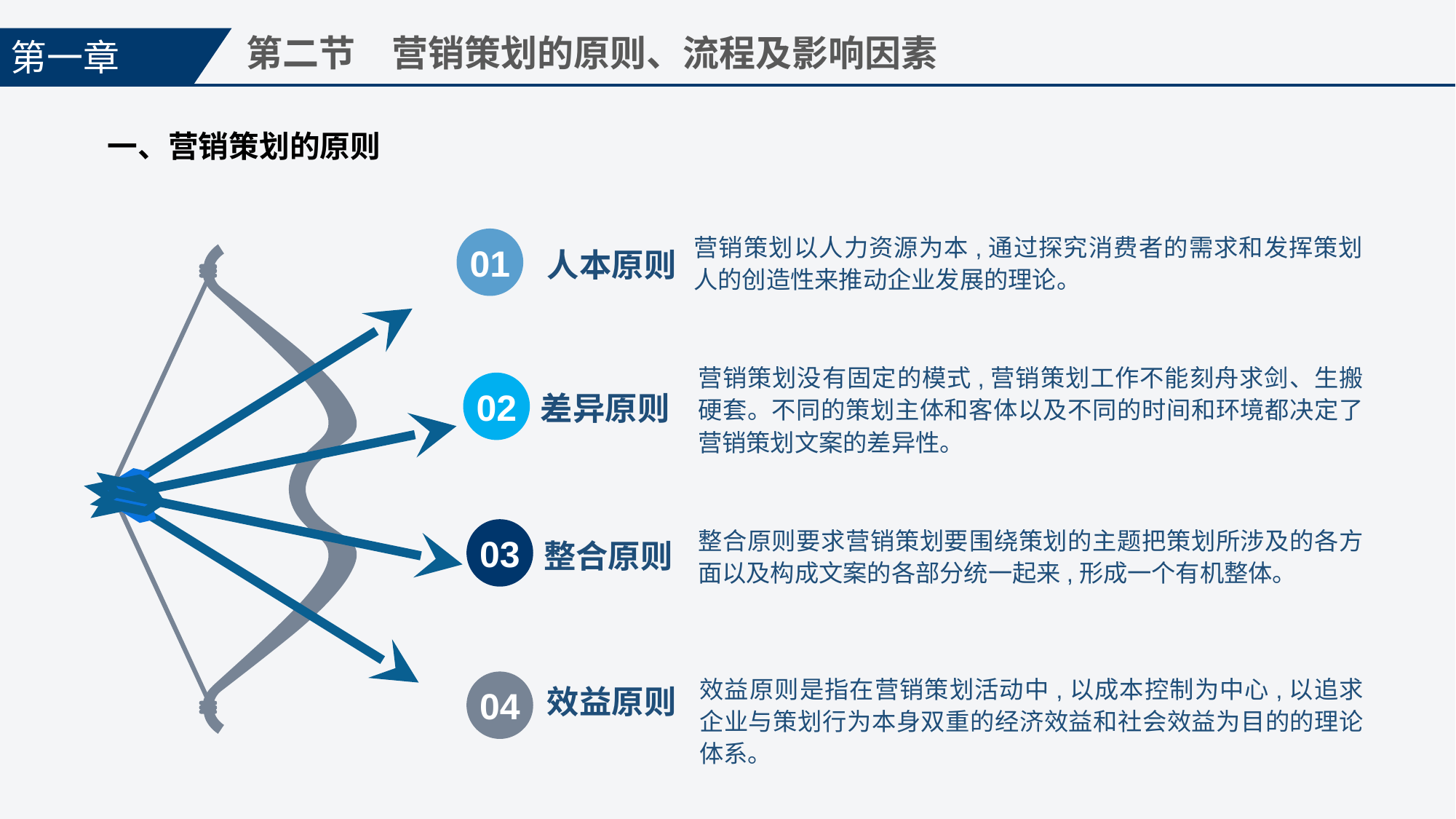

第一章
第二节　营销策划的原则、流程及影响因素
一、营销策划的原则
01
营销策划以人力资源为本,通过探究消费者的需求和发挥策划人的创造性来推动企业发展的理论。

人本原则
营销策划没有固定的模式,营销策划工作不能刻舟求剑、生搬硬套。不同的策划主体和客体以及不同的时间和环境都决定了营销策划文案的差异性。
02
差异原则

03
整合原则要求营销策划要围绕策划的主题把策划所涉及的各方面以及构成文案的各部分统一起来,形成一个有机整体。
整合原则

效益原则是指在营销策划活动中,以成本控制为中心,以追求企业与策划行为本身双重的经济效益和社会效益为目的的理论体系。
04
效益原则